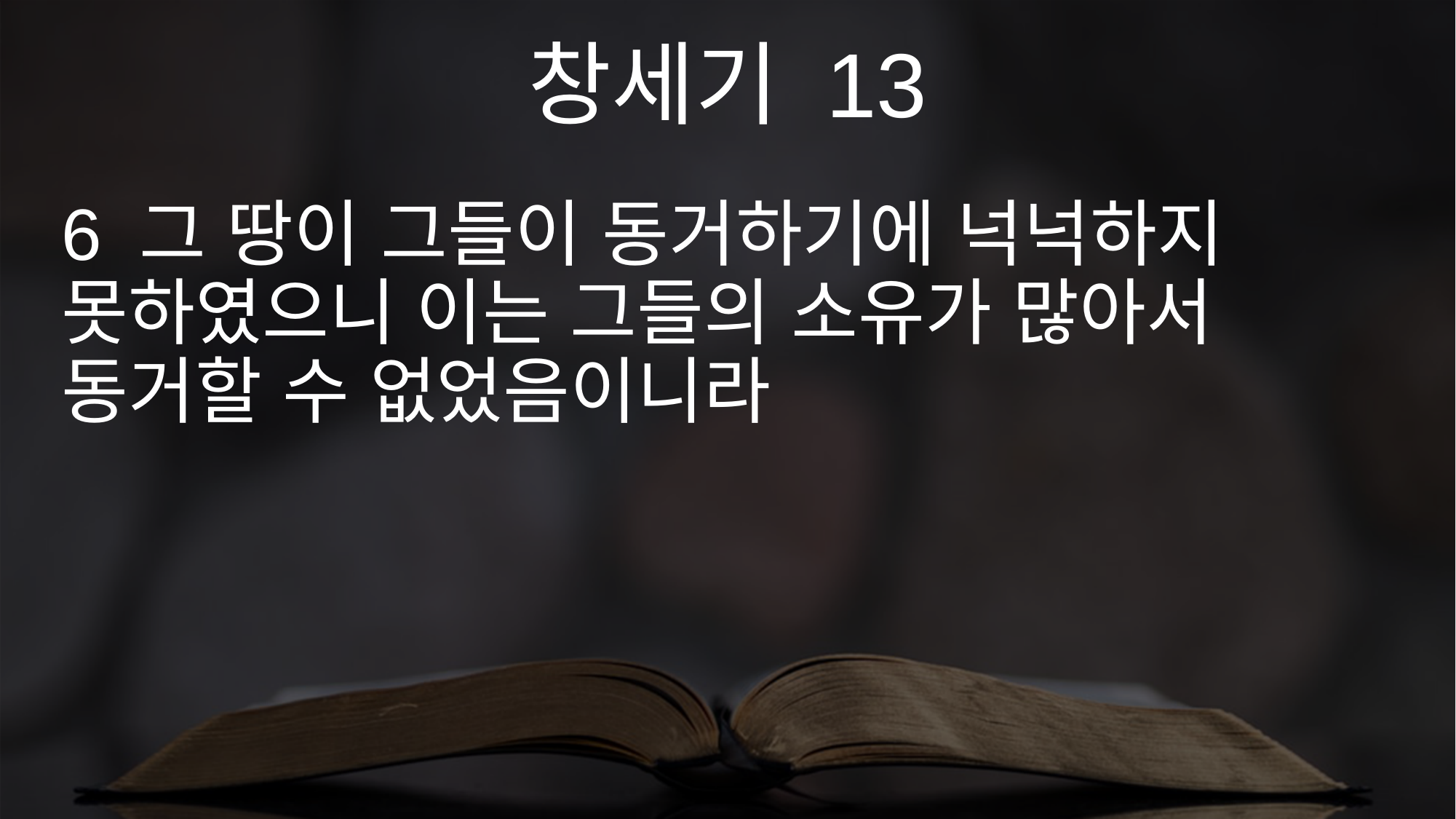

창세기 13
6 그 땅이 그들이 동거하기에 넉넉하지 못하였으니 이는 그들의 소유가 많아서 동거할 수 없었음이니라